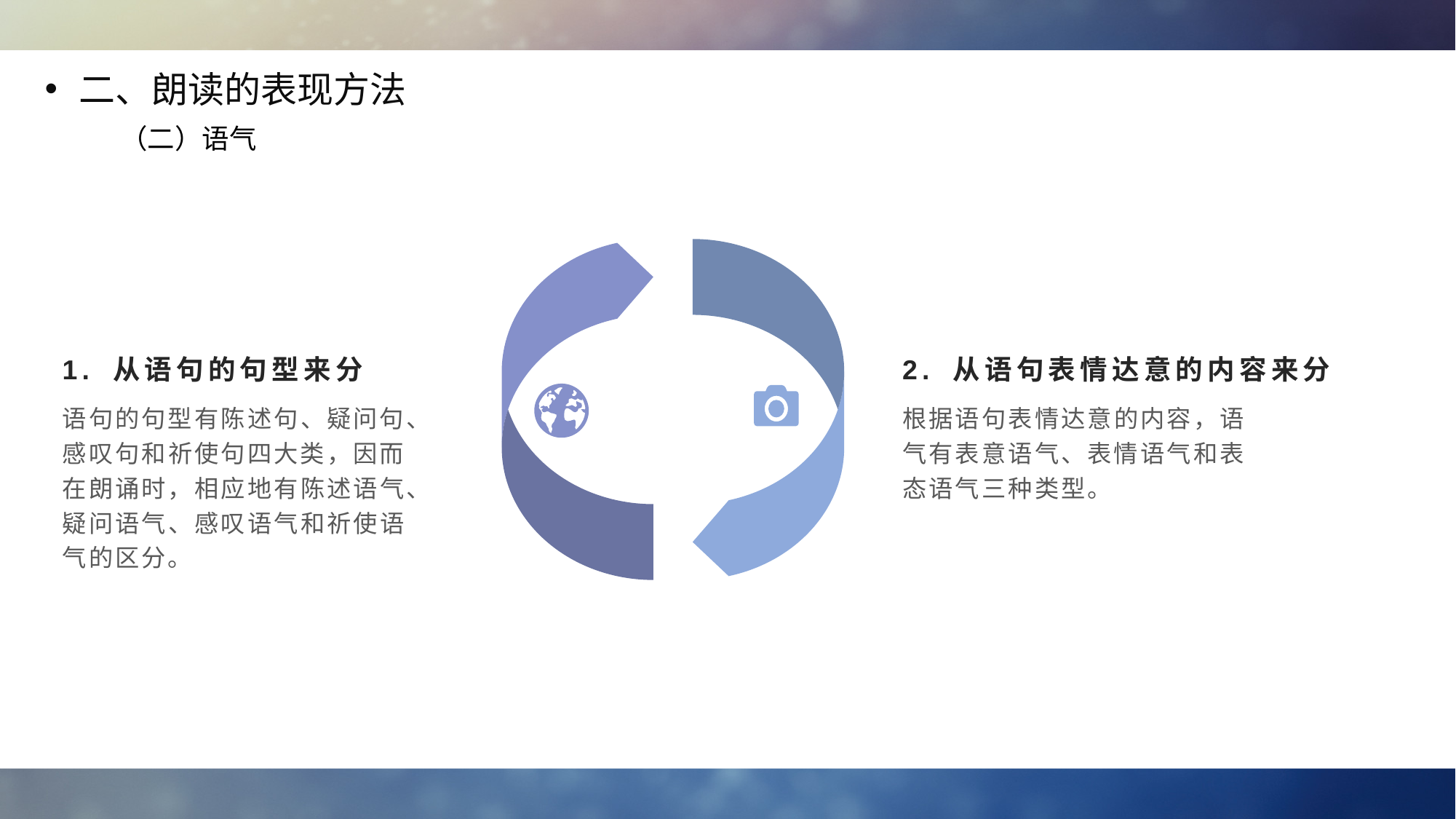

二、朗读的表现方法
（二）语气

1. 从语句的句型来分
2. 从语句表情达意的内容来分

语句的句型有陈述句、疑问句、感叹句和祈使句四大类，因而在朗诵时，相应地有陈述语气、疑问语气、感叹语气和祈使语气的区分。
根据语句表情达意的内容，语气有表意语气、表情语气和表态语气三种类型。